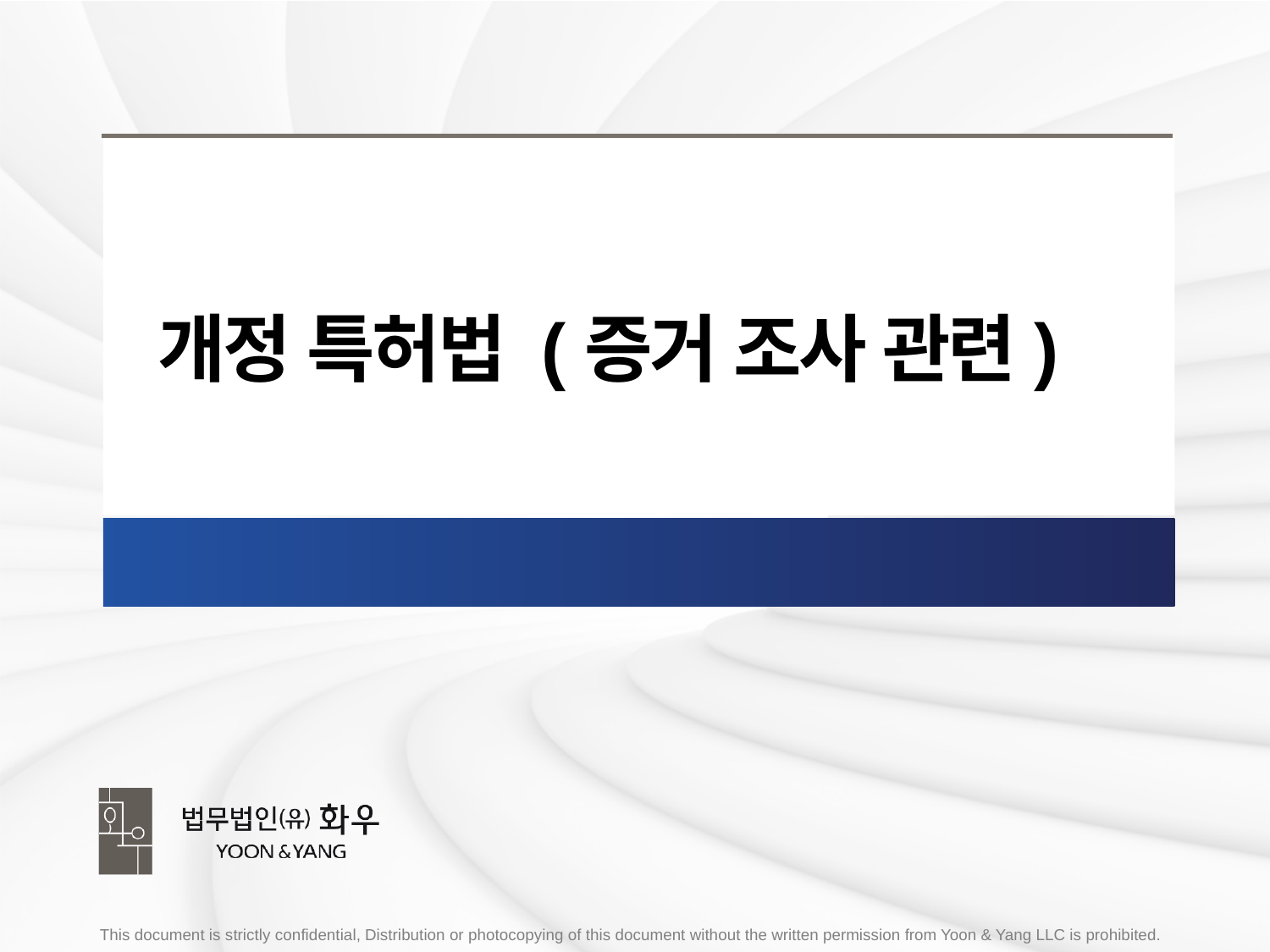

개정 특허법 (증거 조사 관련)
2016. 6. 10. KIPLA 특허법원 Bench & Bar Conference
김원일 변호사